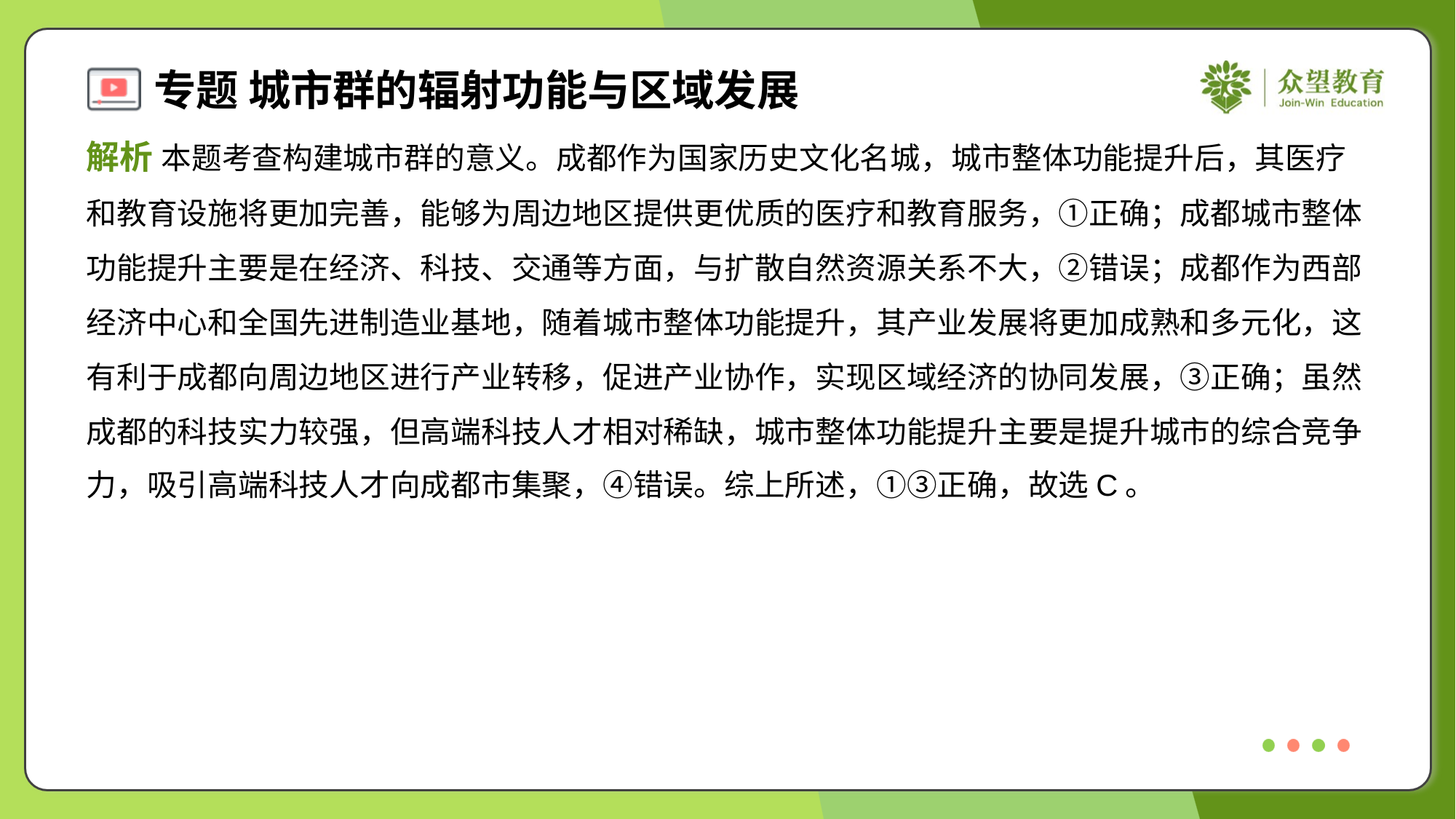

解析 本题考查构建城市群的意义。成都作为国家历史文化名城，城市整体功能提升后，其医疗
和教育设施将更加完善，能够为周边地区提供更优质的医疗和教育服务，①正确；成都城市整体
功能提升主要是在经济、科技、交通等方面，与扩散自然资源关系不大，②错误；成都作为西部
经济中心和全国先进制造业基地，随着城市整体功能提升，其产业发展将更加成熟和多元化，这
有利于成都向周边地区进行产业转移，促进产业协作，实现区域经济的协同发展，③正确；虽然
成都的科技实力较强，但高端科技人才相对稀缺，城市整体功能提升主要是提升城市的综合竞争
力，吸引高端科技人才向成都市集聚，④错误。综上所述，①③正确，故选C。